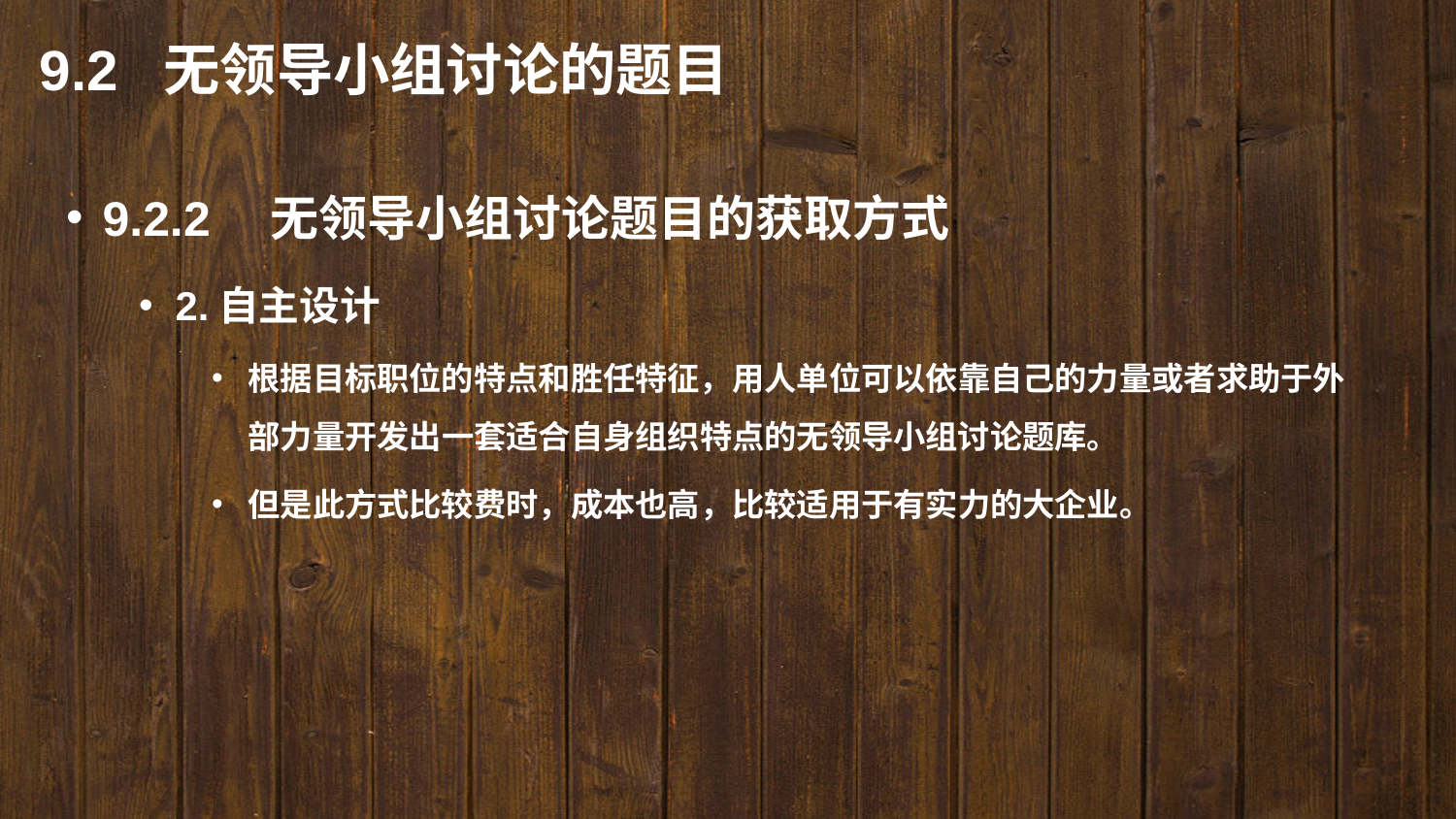

9.2  无领导小组讨论的题目
9.2.2　无领导小组讨论题目的获取方式
2.自主设计
根据目标职位的特点和胜任特征，用人单位可以依靠自己的力量或者求助于外部力量开发出一套适合自身组织特点的无领导小组讨论题库。
但是此方式比较费时，成本也高，比较适用于有实力的大企业。